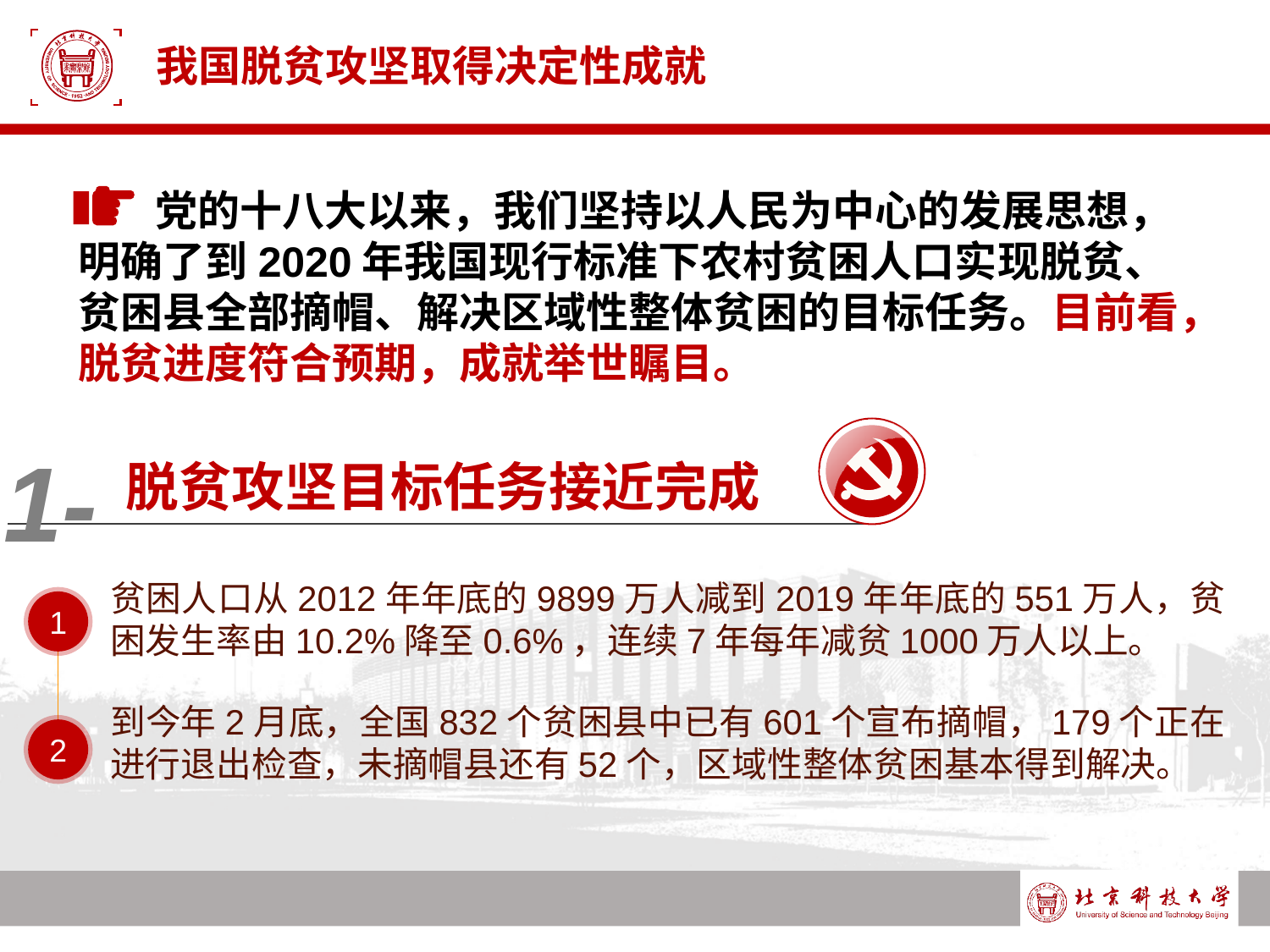

# 我国脱贫攻坚取得决定性成就
       党的十八大以来，我们坚持以人民为中心的发展思想，明确了到2020年我国现行标准下农村贫困人口实现脱贫、贫困县全部摘帽、解决区域性整体贫困的目标任务。目前看，脱贫进度符合预期，成就举世瞩目。

1-

脱贫攻坚目标任务接近完成
贫困人口从2012年年底的9899万人减到2019年年底的551万人，贫困发生率由10.2%降至0.6%，连续7年每年减贫1000万人以上。
1
到今年2月底，全国832个贫困县中已有601个宣布摘帽，179个正在进行退出检查，未摘帽县还有52个，区域性整体贫困基本得到解决。
2